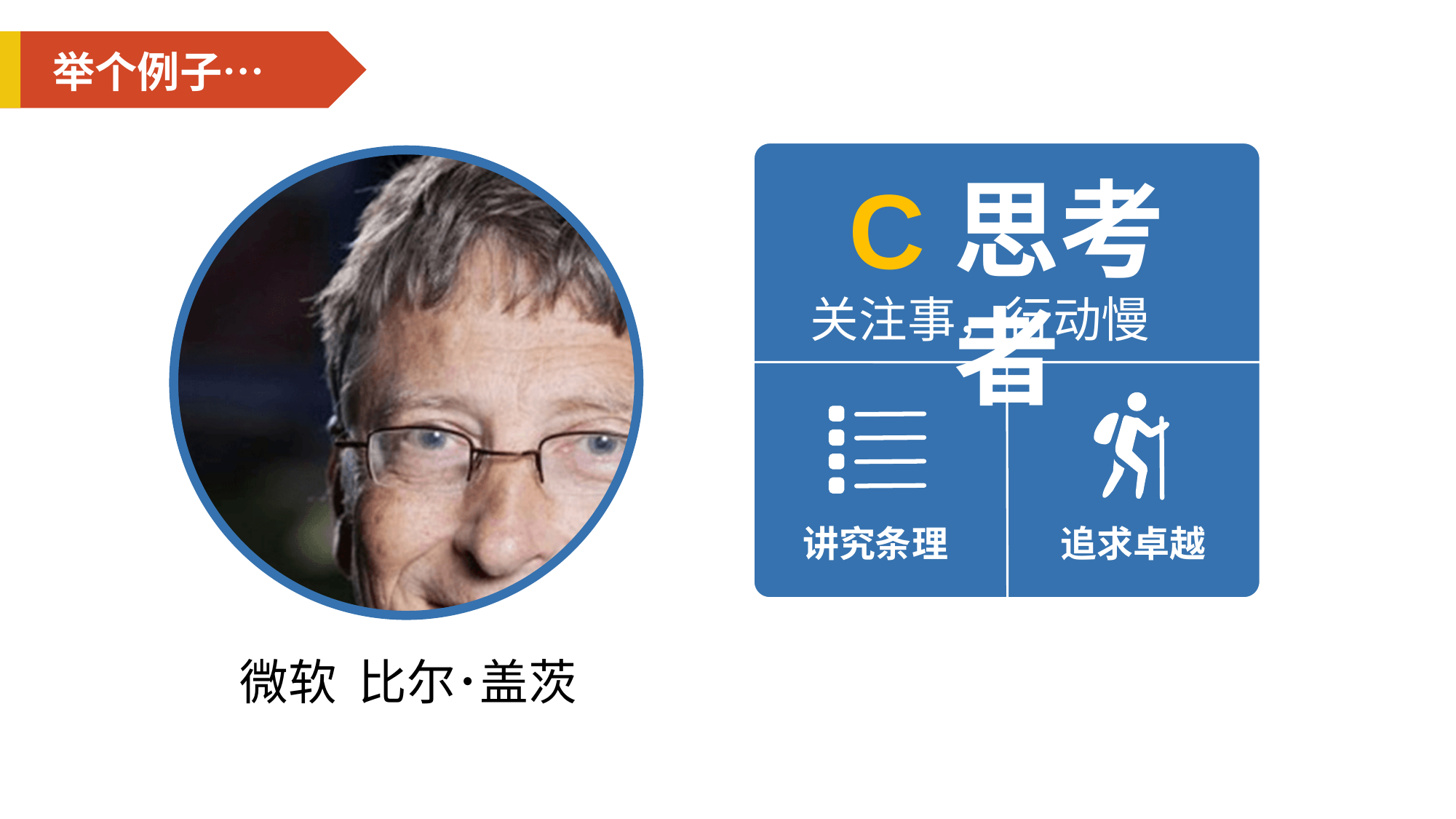

举个例子…

C 思考者
关注事，行动慢

讲究条理
追求卓越

微软  比尔･盖茨